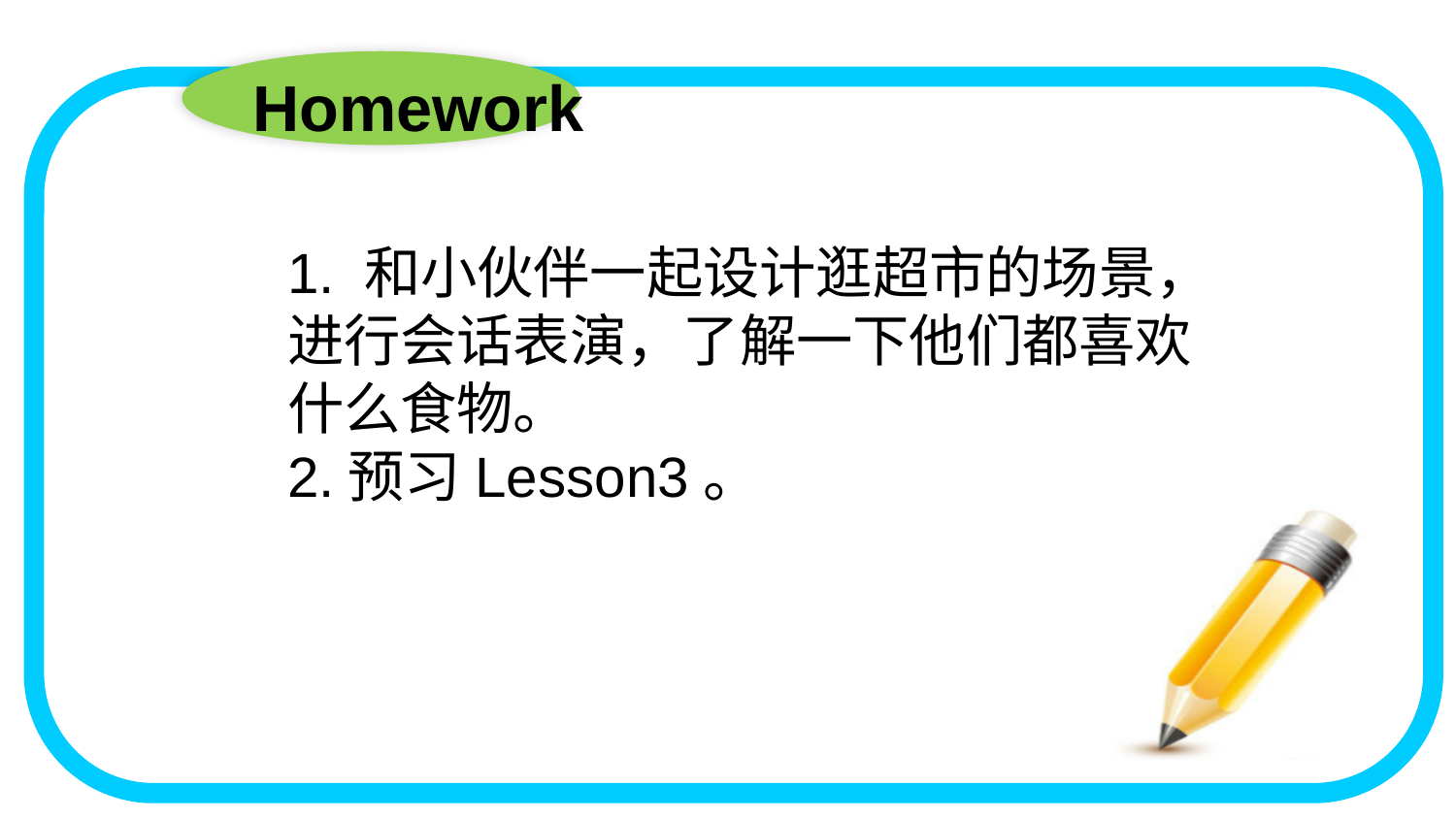

1. 和小伙伴一起设计逛超市的场景，进行会话表演，了解一下他们都喜欢什么食物。
2.预习Lesson3。